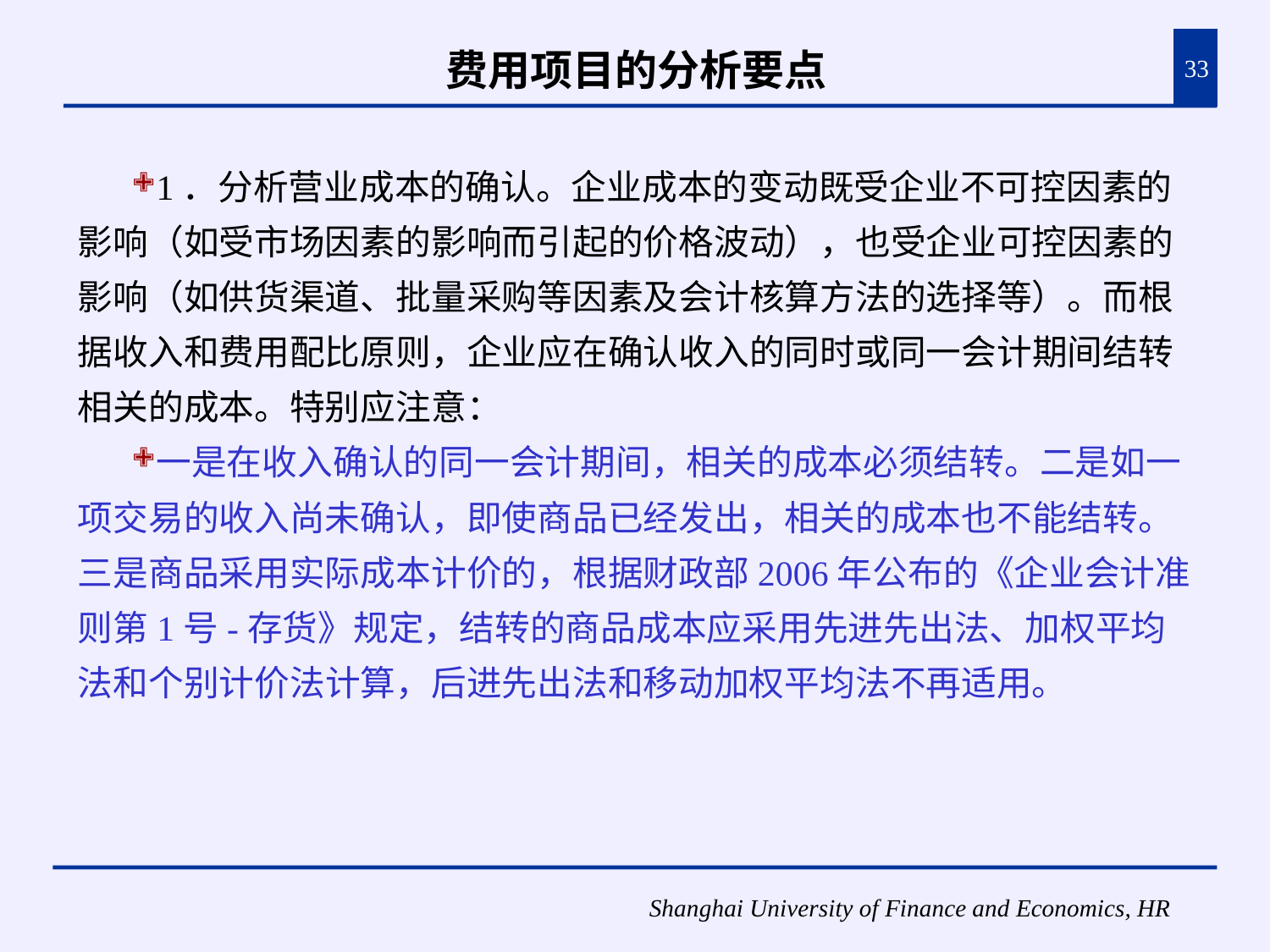

# 费用项目的分析要点
33
1．分析营业成本的确认。企业成本的变动既受企业不可控因素的影响（如受市场因素的影响而引起的价格波动），也受企业可控因素的影响（如供货渠道、批量采购等因素及会计核算方法的选择等）。而根据收入和费用配比原则，企业应在确认收入的同时或同一会计期间结转相关的成本。特别应注意：
一是在收入确认的同一会计期间，相关的成本必须结转。二是如一项交易的收入尚未确认，即使商品已经发出，相关的成本也不能结转。三是商品采用实际成本计价的，根据财政部2006年公布的《企业会计准则第1号-存货》规定，结转的商品成本应采用先进先出法、加权平均法和个别计价法计算，后进先出法和移动加权平均法不再适用。